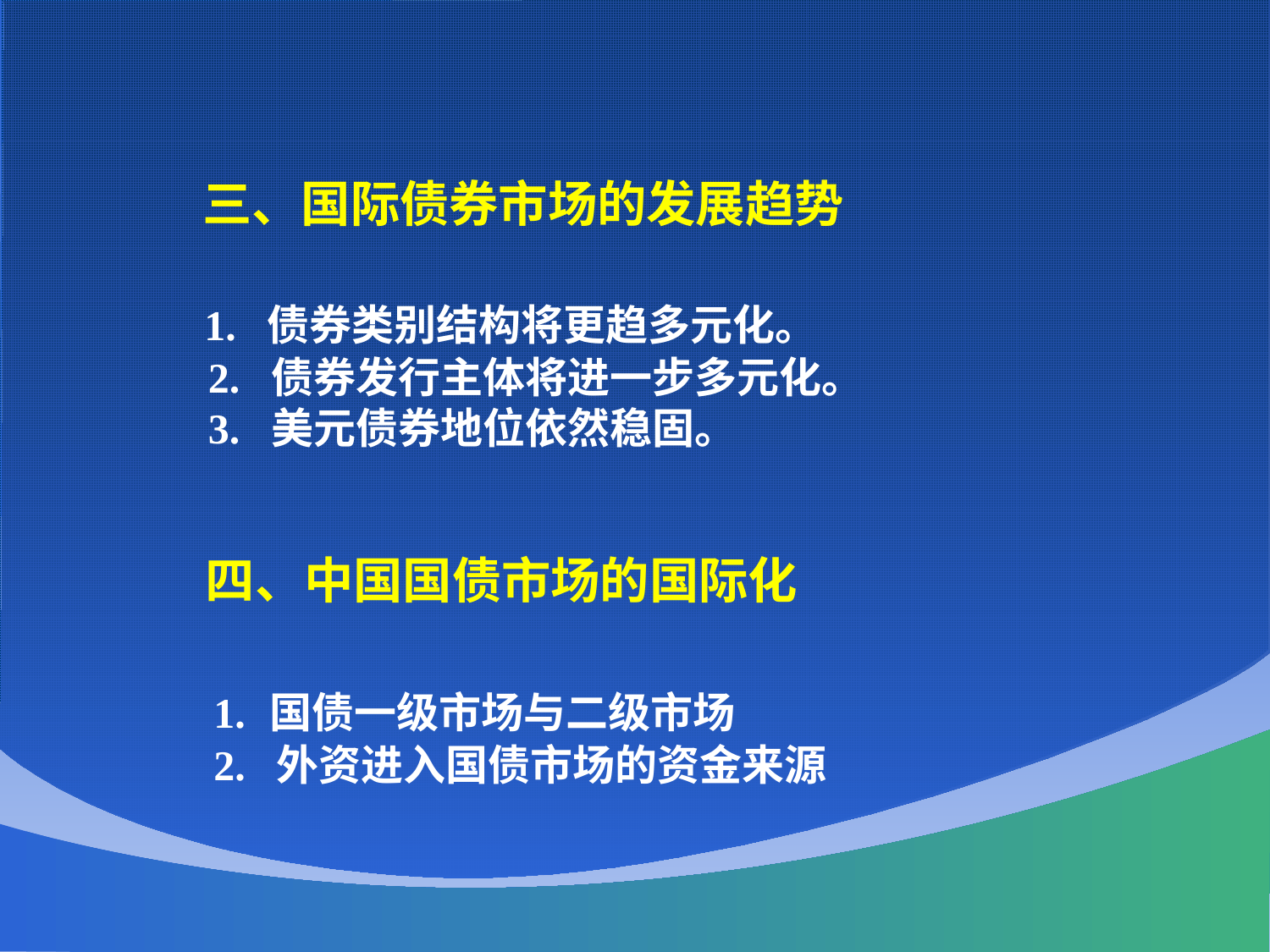

三、国际债券市场的发展趋势

       1.  债券类别结构将更趋多元化。
        2.  债券发行主体将进一步多元化。
        3.  美元债券地位依然稳固。

         四、中国国债市场的国际化

             1. 国债一级市场与二级市场
             2.  外资进入国债市场的资金来源